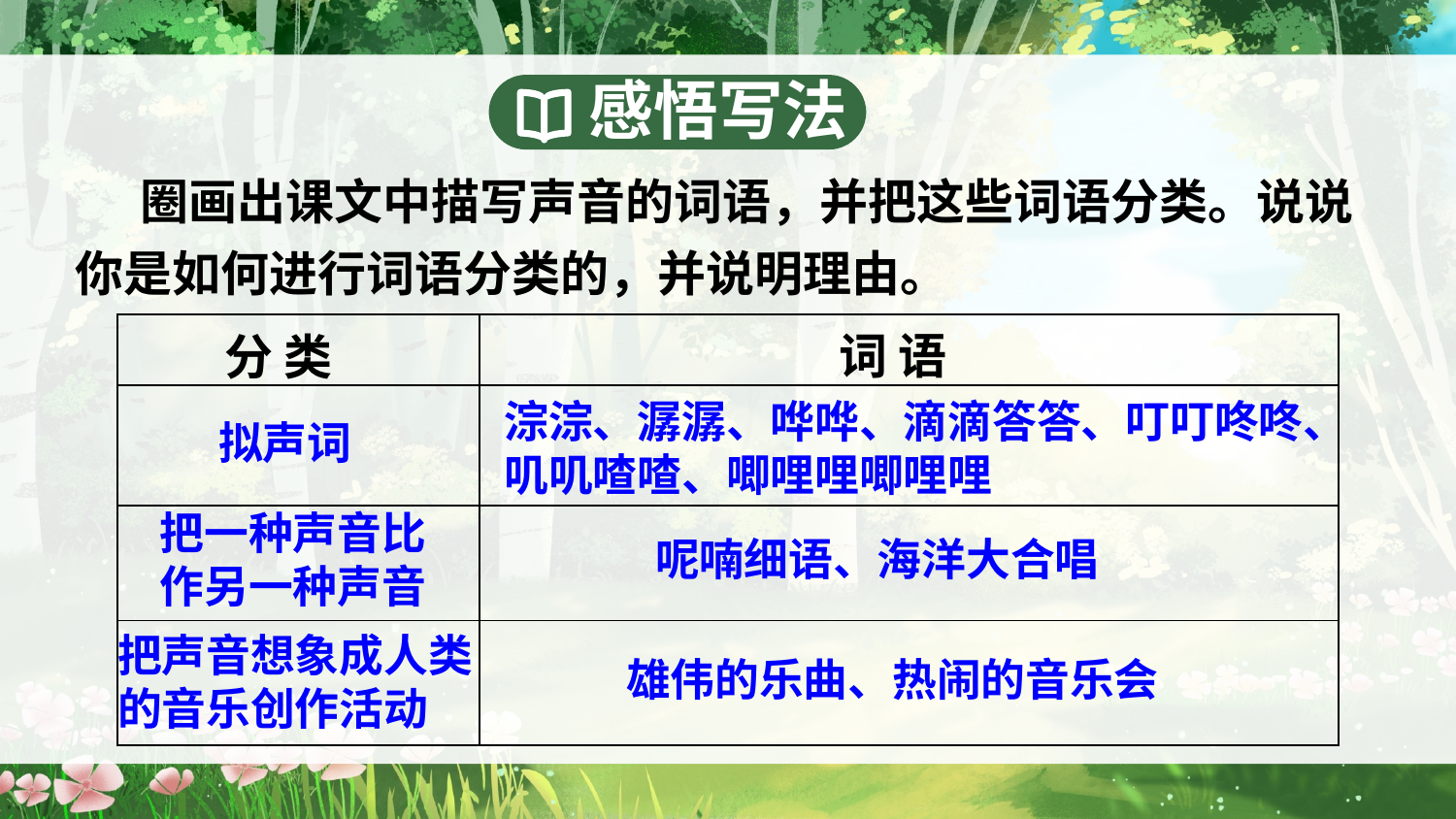

感悟写法

    圈画出课文中描写声音的词语，并把这些词语分类。说说你是如何进行词语分类的，并说明理由。
词 语
分 类
|  |  |
| --- | --- |
|  |  |
|  |  |
|  |  |
淙淙、潺潺、哗哗、滴滴答答、叮叮咚咚、叽叽喳喳、唧哩哩唧哩哩
拟声词
把一种声音比作另一种声音
呢喃细语、海洋大合唱
把声音想象成人类的音乐创作活动
雄伟的乐曲、热闹的音乐会